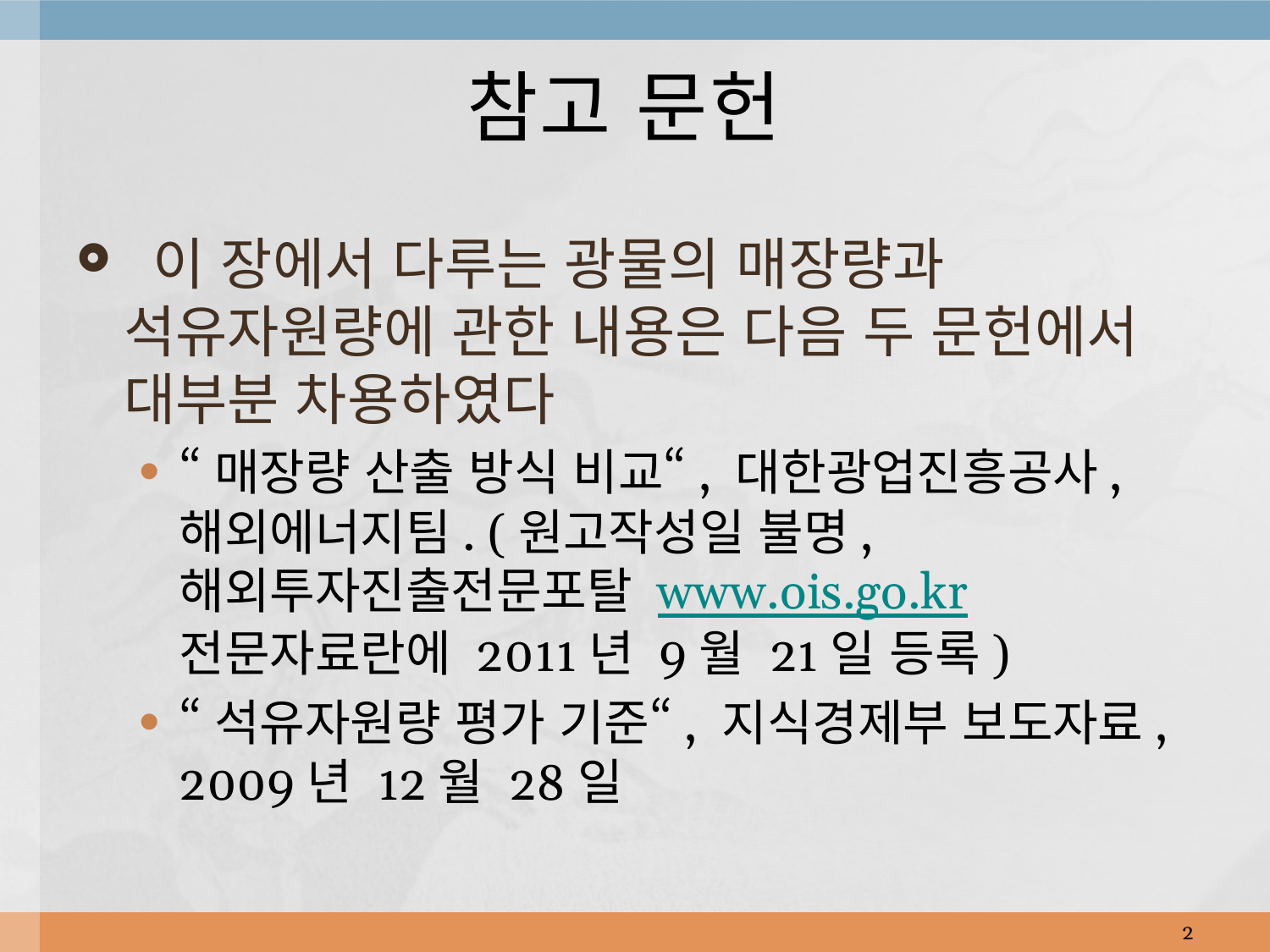

# 참고 문헌
 이 장에서 다루는 광물의 매장량과 석유자원량에 관한 내용은 다음 두 문헌에서 대부분 차용하였다
“매장량 산출 방식 비교“, 대한광업진흥공사, 해외에너지팀. (원고작성일 불명, 해외투자진출전문포탈 www.ois.go.kr 전문자료란에 2011년 9월 21일 등록)
“석유자원량 평가 기준“, 지식경제부 보도자료, 2009년 12월 28일
2